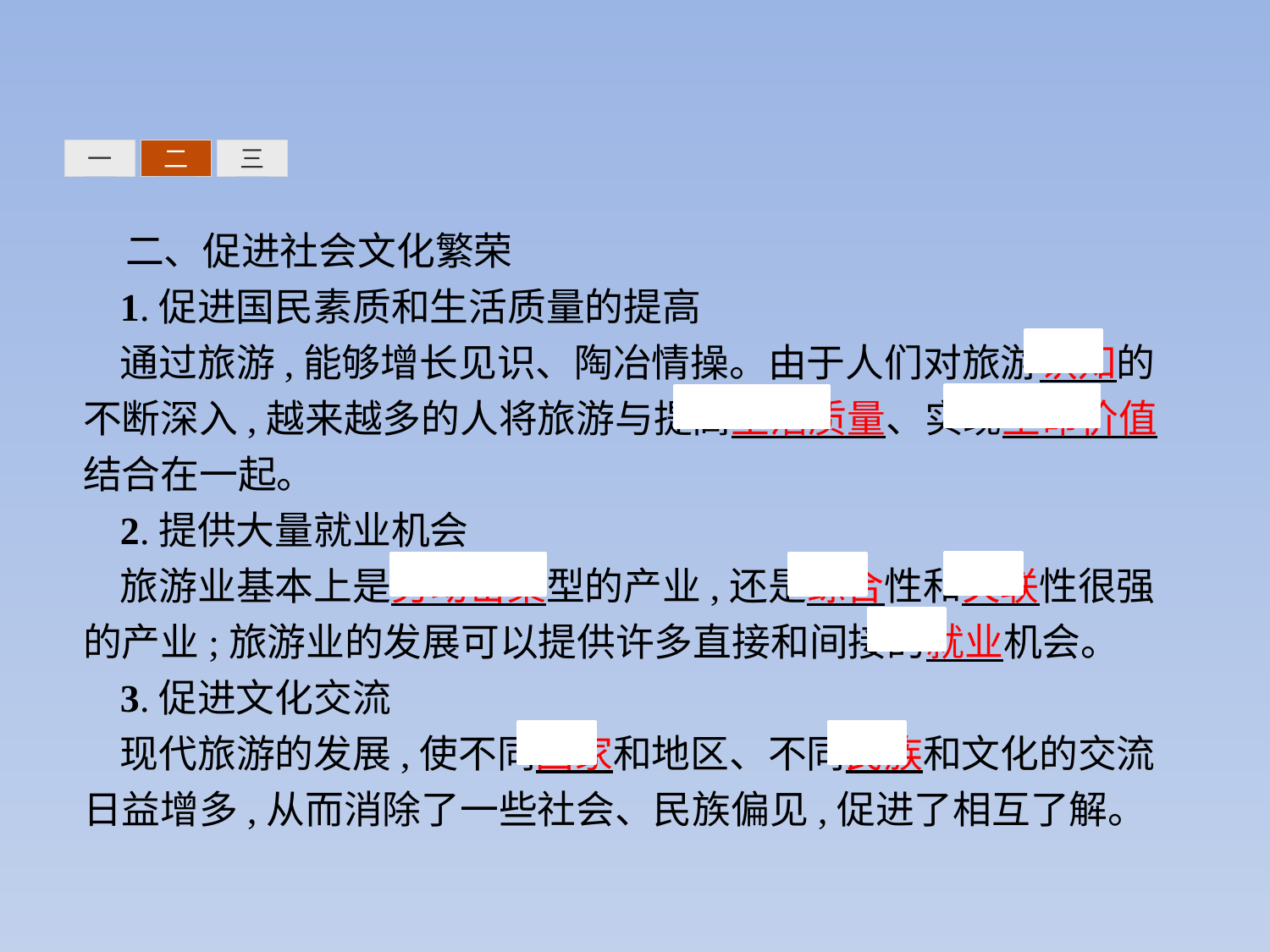

三
一
二
二、促进社会文化繁荣
1.促进国民素质和生活质量的提高
通过旅游,能够增长见识、陶冶情操。由于人们对旅游认知的不断深入,越来越多的人将旅游与提高生活质量、实现生命价值结合在一起。
2.提供大量就业机会
旅游业基本上是劳动密集型的产业,还是综合性和关联性很强的产业;旅游业的发展可以提供许多直接和间接的就业机会。
3.促进文化交流
现代旅游的发展,使不同国家和地区、不同民族和文化的交流日益增多,从而消除了一些社会、民族偏见,促进了相互了解。